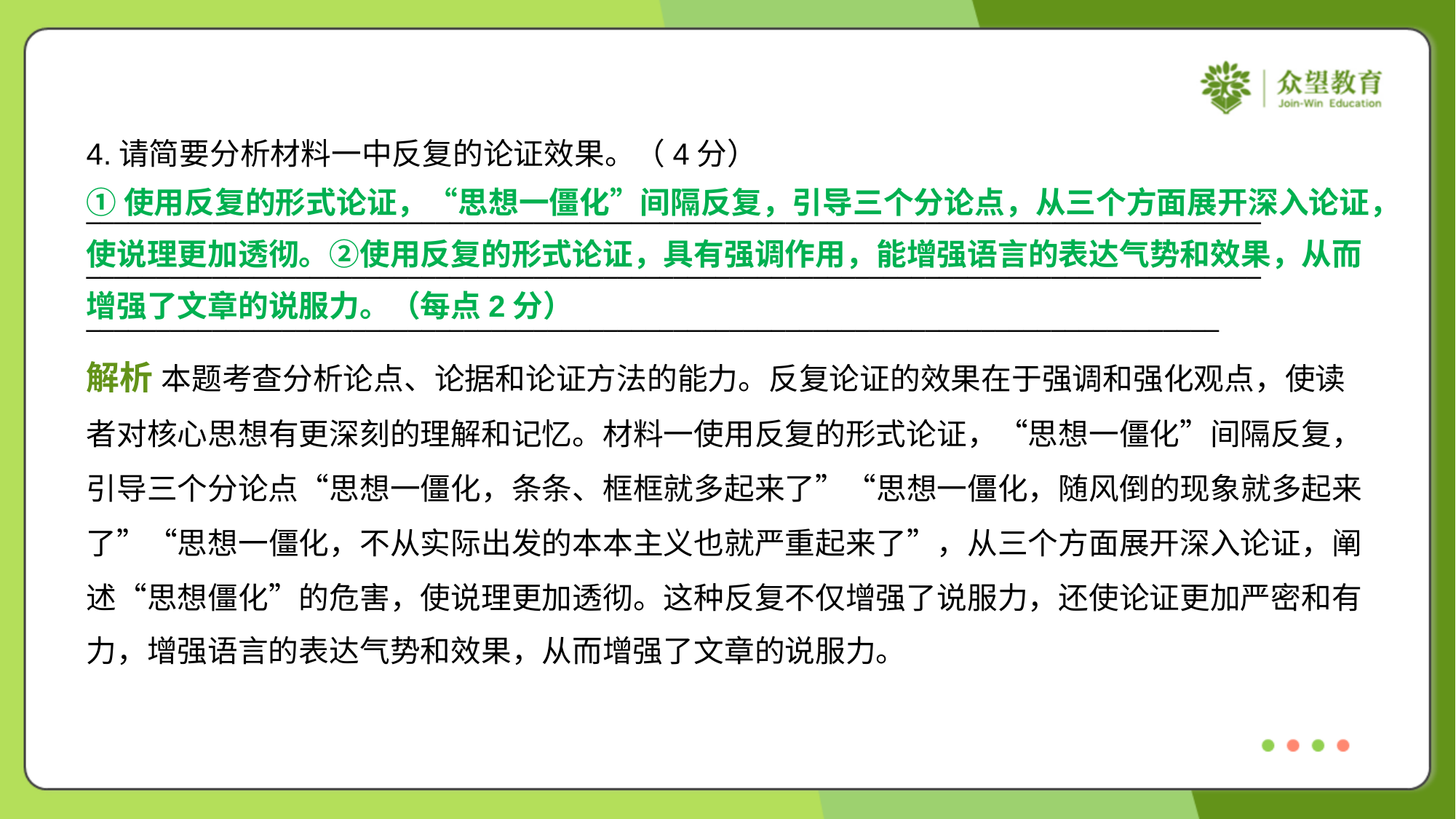

4.请简要分析材料一中反复的论证效果。（4分）
①使用反复的形式论证，“思想一僵化”间隔反复，引导三个分论点，从三个方面展开深入论证，
使说理更加透彻。②使用反复的形式论证，具有强调作用，能增强语言的表达气势和效果，从而
增强了文章的说服力。（每点2分）
____________________________________________________________________________________
____________________________________________________________________________________
_________________________________________________________________________________
解析 本题考查分析论点、论据和论证方法的能力。反复论证的效果在于强调和强化观点，使读
者对核心思想有更深刻的理解和记忆。材料一使用反复的形式论证，“思想一僵化”间隔反复，
引导三个分论点“思想一僵化，条条、框框就多起来了”“思想一僵化，随风倒的现象就多起来
了”“思想一僵化，不从实际出发的本本主义也就严重起来了”，从三个方面展开深入论证，阐
述“思想僵化”的危害，使说理更加透彻。这种反复不仅增强了说服力，还使论证更加严密和有
力，增强语言的表达气势和效果，从而增强了文章的说服力。